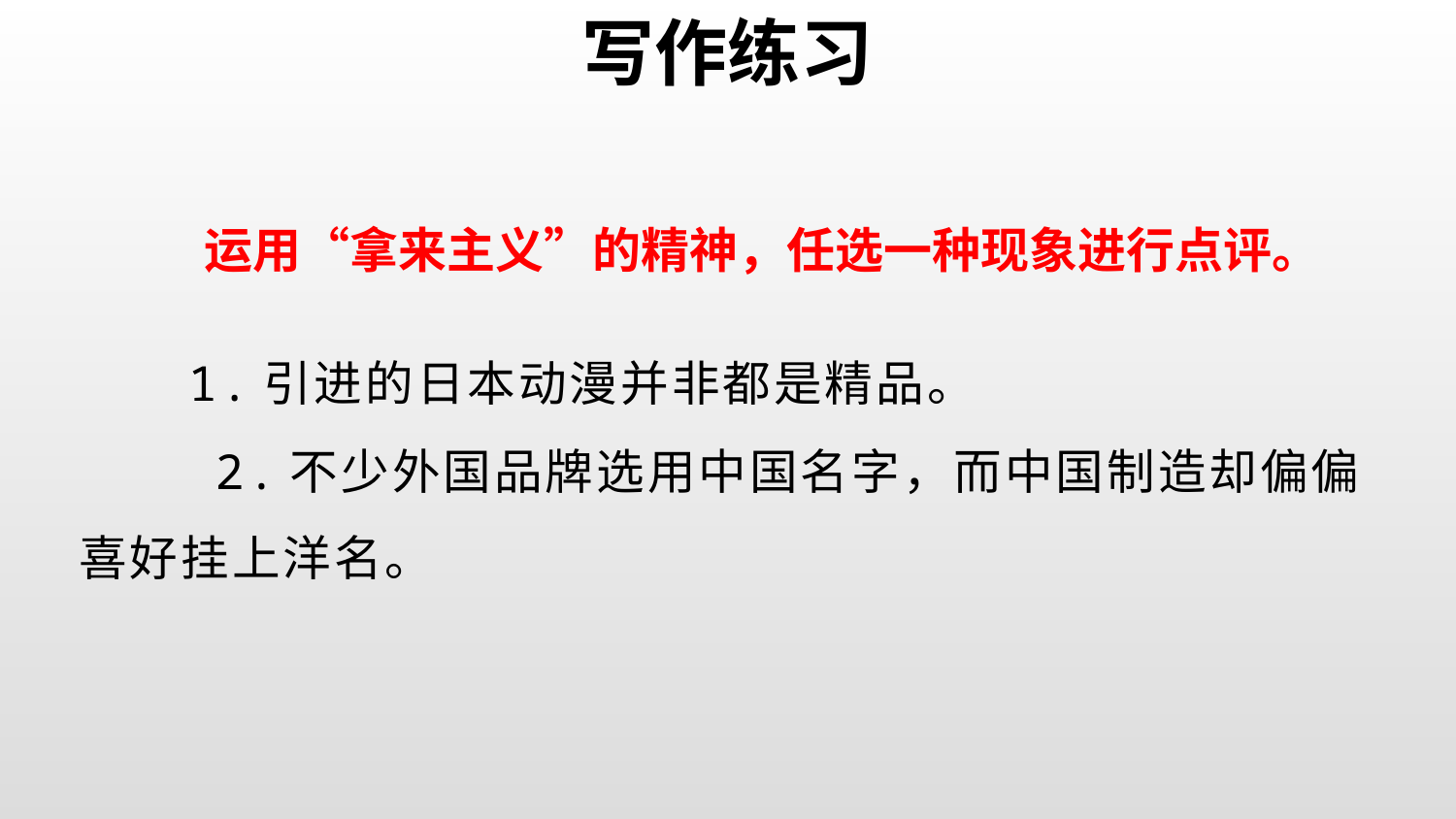

写作练习
运用“拿来主义”的精神，任选一种现象进行点评。

  1.引进的日本动漫并非都是精品。
  2.不少外国品牌选用中国名字，而中国制造却偏偏喜好挂上洋名。